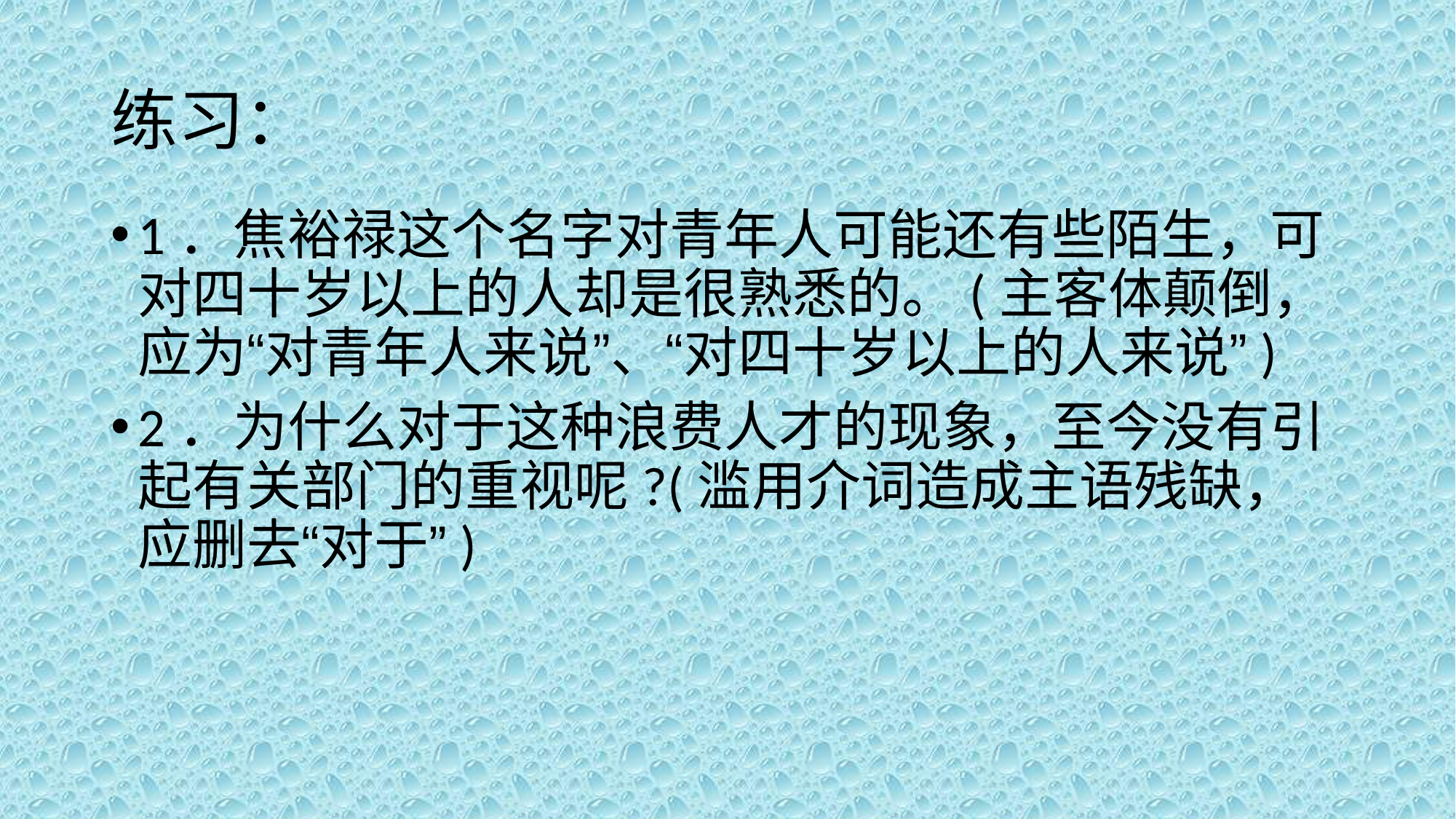

# 练习：
1．焦裕禄这个名字对青年人可能还有些陌生，可对四十岁以上的人却是很熟悉的。(主客体颠倒，应为“对青年人来说”、“对四十岁以上的人来说”)
2．为什么对于这种浪费人才的现象，至今没有引起有关部门的重视呢?(滥用介词造成主语残缺，应删去“对于”)